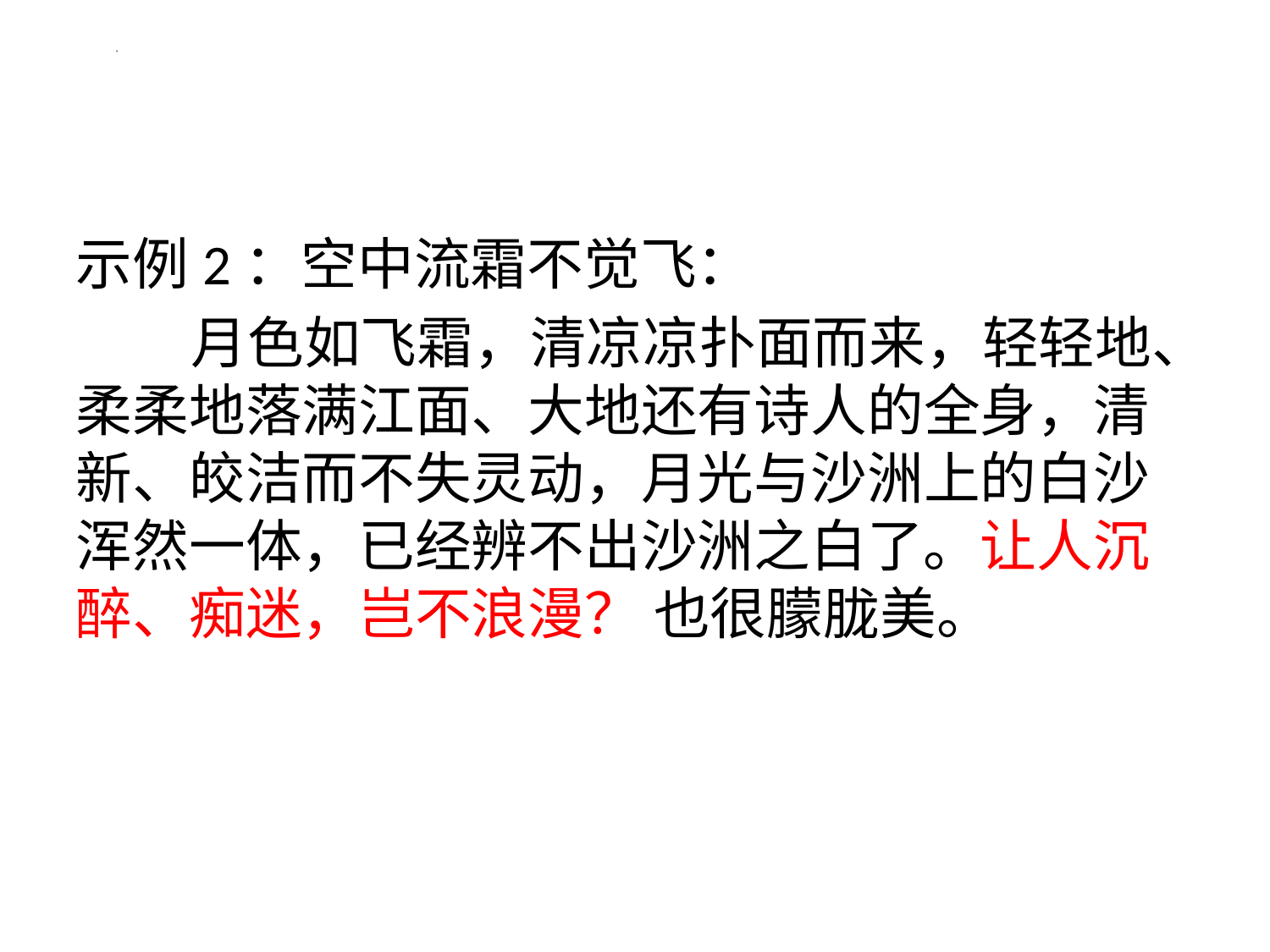

示例2：空中流霜不觉飞：
        月色如飞霜，清凉凉扑面而来，轻轻地、柔柔地落满江面、大地还有诗人的全身，清新、皎洁而不失灵动，月光与沙洲上的白沙浑然一体，已经辨不出沙洲之白了。让人沉醉、痴迷，岂不浪漫？ 也很朦胧美。